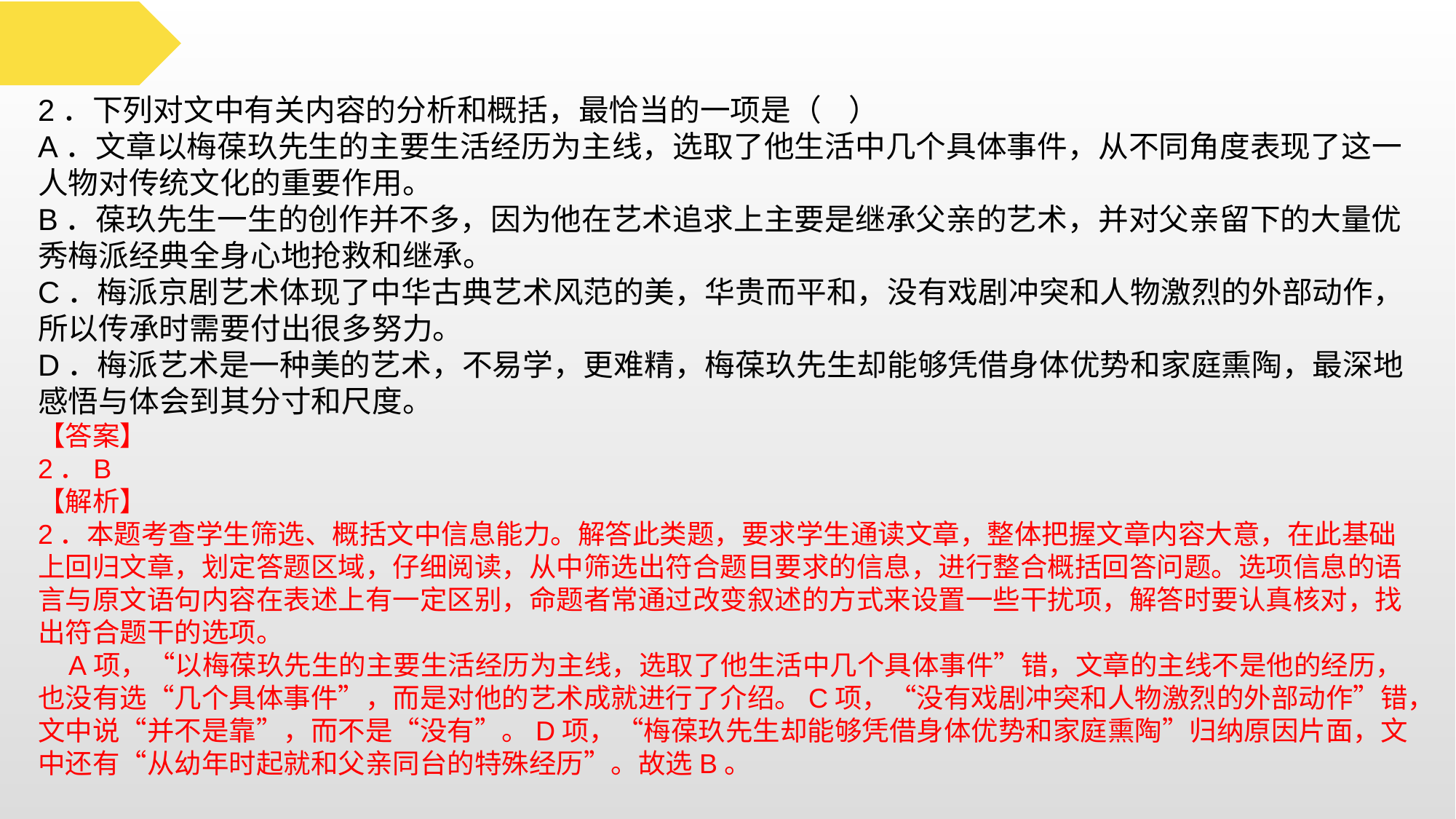

2．下列对文中有关内容的分析和概括，最恰当的一项是（    ）
A．文章以梅葆玖先生的主要生活经历为主线，选取了他生活中几个具体事件，从不同角度表现了这一人物对传统文化的重要作用。
B．葆玖先生一生的创作并不多，因为他在艺术追求上主要是继承父亲的艺术，并对父亲留下的大量优秀梅派经典全身心地抢救和继承。
C．梅派京剧艺术体现了中华古典艺术风范的美，华贵而平和，没有戏剧冲突和人物激烈的外部动作，所以传承时需要付出很多努力。
D．梅派艺术是一种美的艺术，不易学，更难精，梅葆玖先生却能够凭借身体优势和家庭熏陶，最深地感悟与体会到其分寸和尺度。
【答案】
2．B
【解析】
2．本题考查学生筛选、概括文中信息能力。解答此类题，要求学生通读文章，整体把握文章内容大意，在此基础上回归文章，划定答题区域，仔细阅读，从中筛选出符合题目要求的信息，进行整合概括回答问题。选项信息的语言与原文语句内容在表述上有一定区别，命题者常通过改变叙述的方式来设置一些干扰项，解答时要认真核对，找出符合题干的选项。
    A项，“以梅葆玖先生的主要生活经历为主线，选取了他生活中几个具体事件”错，文章的主线不是他的经历，也没有选“几个具体事件”，而是对他的艺术成就进行了介绍。C项，“没有戏剧冲突和人物激烈的外部动作”错，文中说“并不是靠”，而不是“没有”。D项，“梅葆玖先生却能够凭借身体优势和家庭熏陶”归纳原因片面，文中还有“从幼年时起就和父亲同台的特殊经历”。故选B。